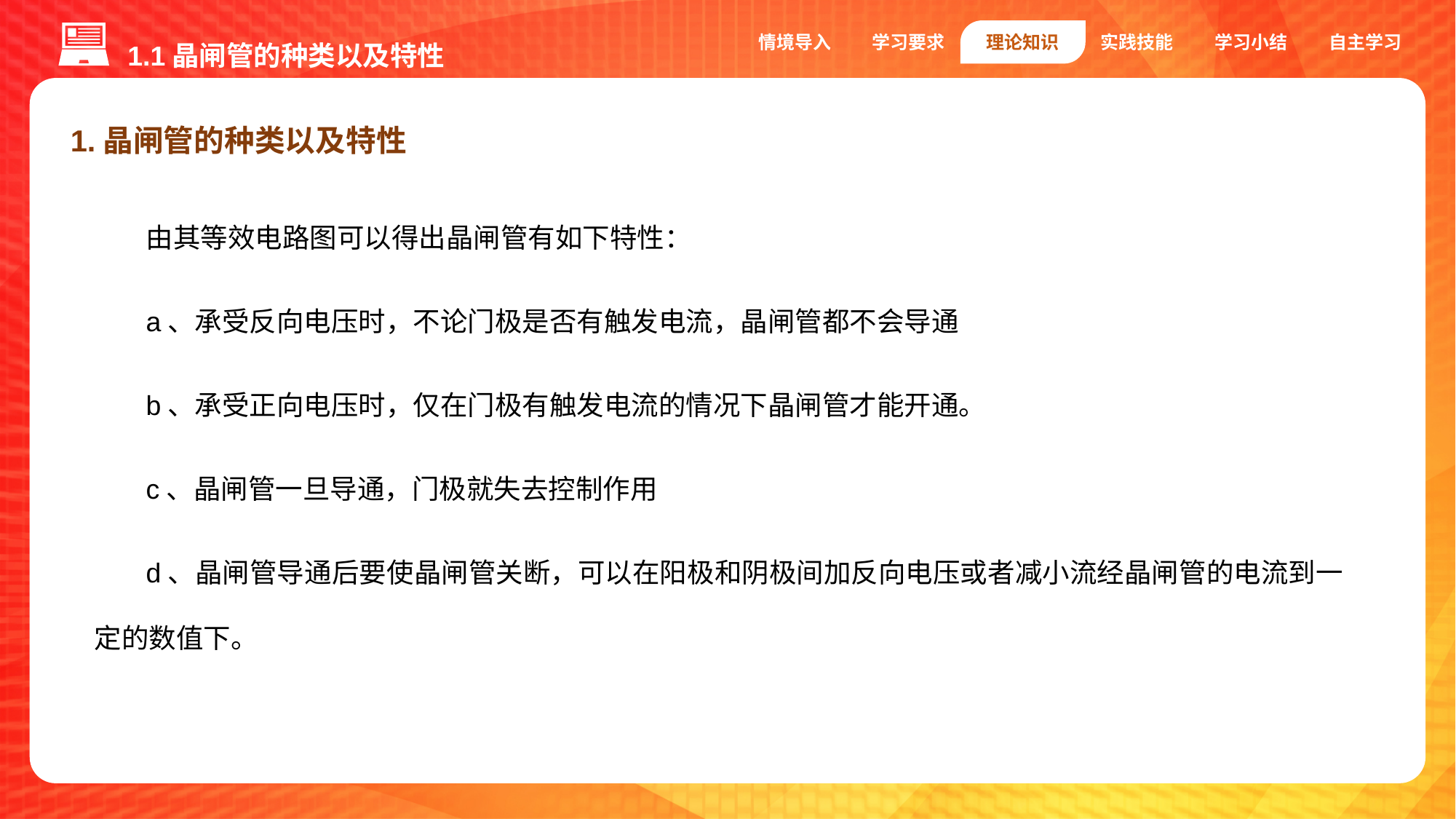

1.1晶闸管的种类以及特性
情境导入
学习要求
理论知识
实践技能
学习小结
自主学习

1.晶闸管的种类以及特性
由其等效电路图可以得出晶闸管有如下特性：
a、承受反向电压时，不论门极是否有触发电流，晶闸管都不会导通
b、承受正向电压时，仅在门极有触发电流的情况下晶闸管才能开通。
c、晶闸管一旦导通，门极就失去控制作用
d、晶闸管导通后要使晶闸管关断，可以在阳极和阴极间加反向电压或者减小流经晶闸管的电流到一定的数值下。